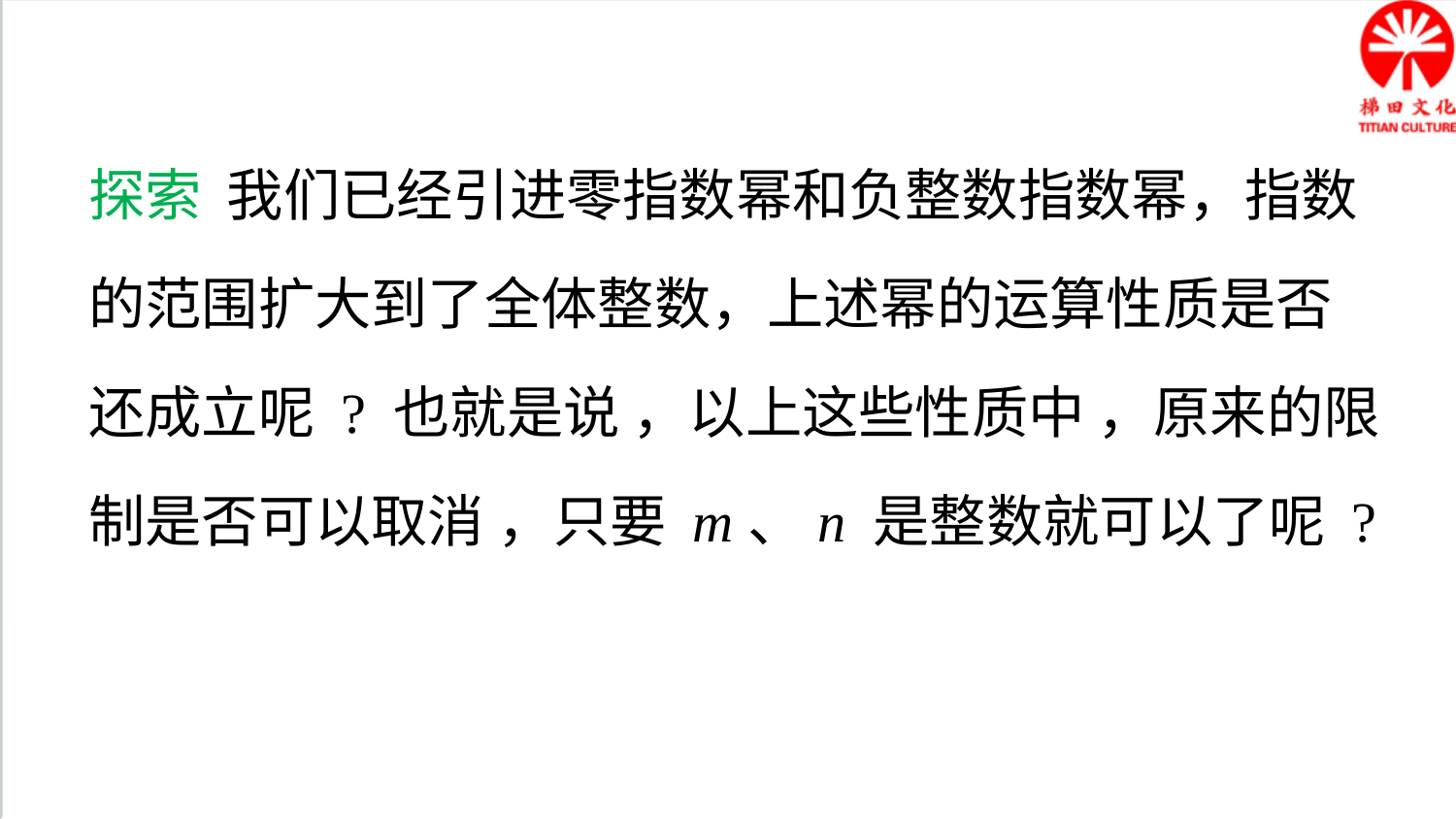

探索  我们已经引进零指数幂和负整数指数幂，指数的范围扩大到了全体整数，上述幂的运算性质是否还成立呢 ? 也就是说 ，以上这些性质中 ，原来的限制是否可以取消 ，只要 m、n 是整数就可以了呢 ?